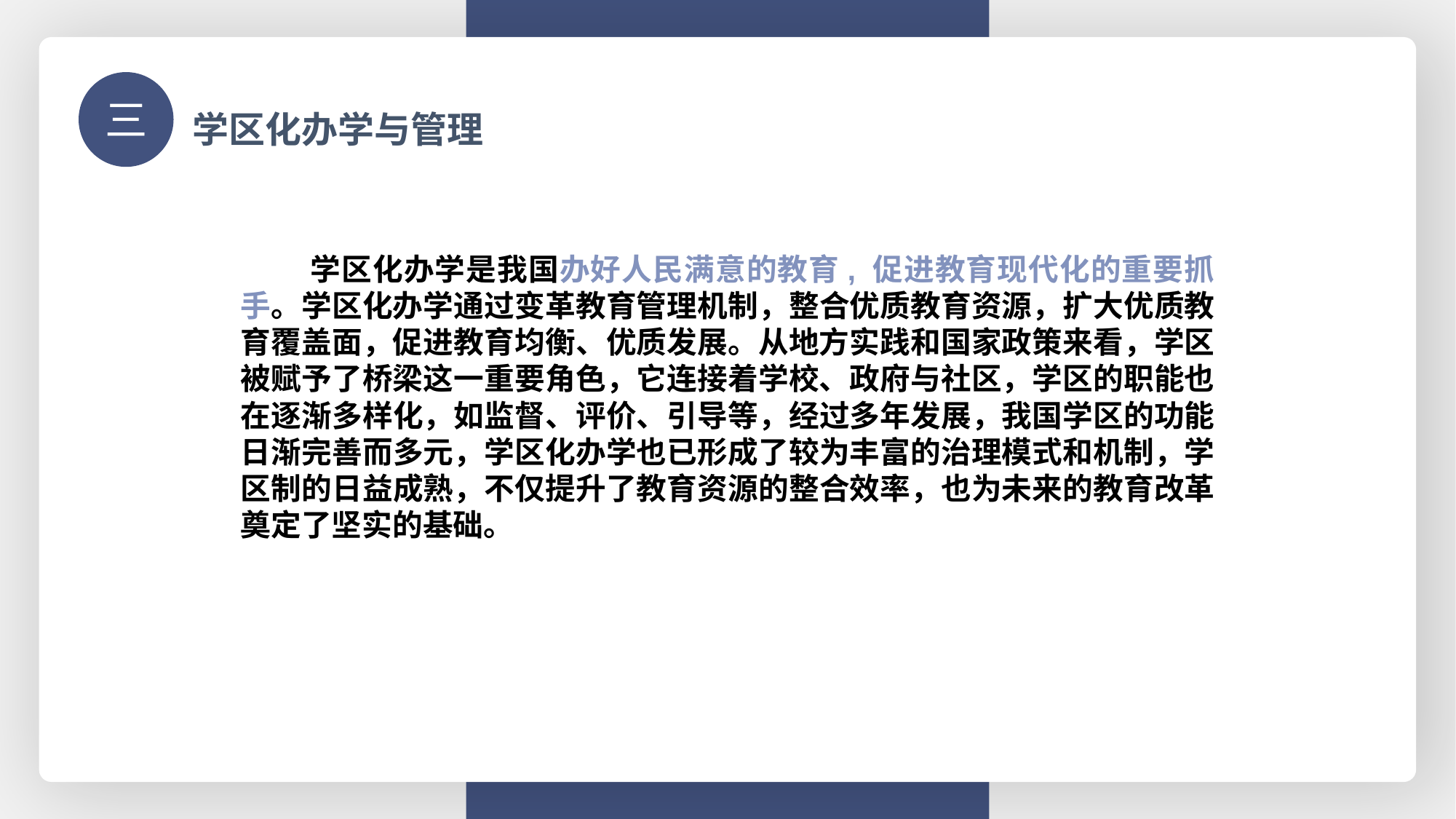

学区化办学与管理
三
        学区化办学是我国办好人民满意的教育, 促进教育现代化的重要抓手。学区化办学通过变革教育管理机制，整合优质教育资源，扩大优质教育覆盖面，促进教育均衡、优质发展。从地方实践和国家政策来看，学区被赋予了桥梁这一重要角色，它连接着学校、政府与社区，学区的职能也在逐渐多样化，如监督、评价、引导等，经过多年发展，我国学区的功能日渐完善而多元，学区化办学也已形成了较为丰富的治理模式和机制，学区制的日益成熟，不仅提升了教育资源的整合效率，也为未来的教育改革奠定了坚实的基础。